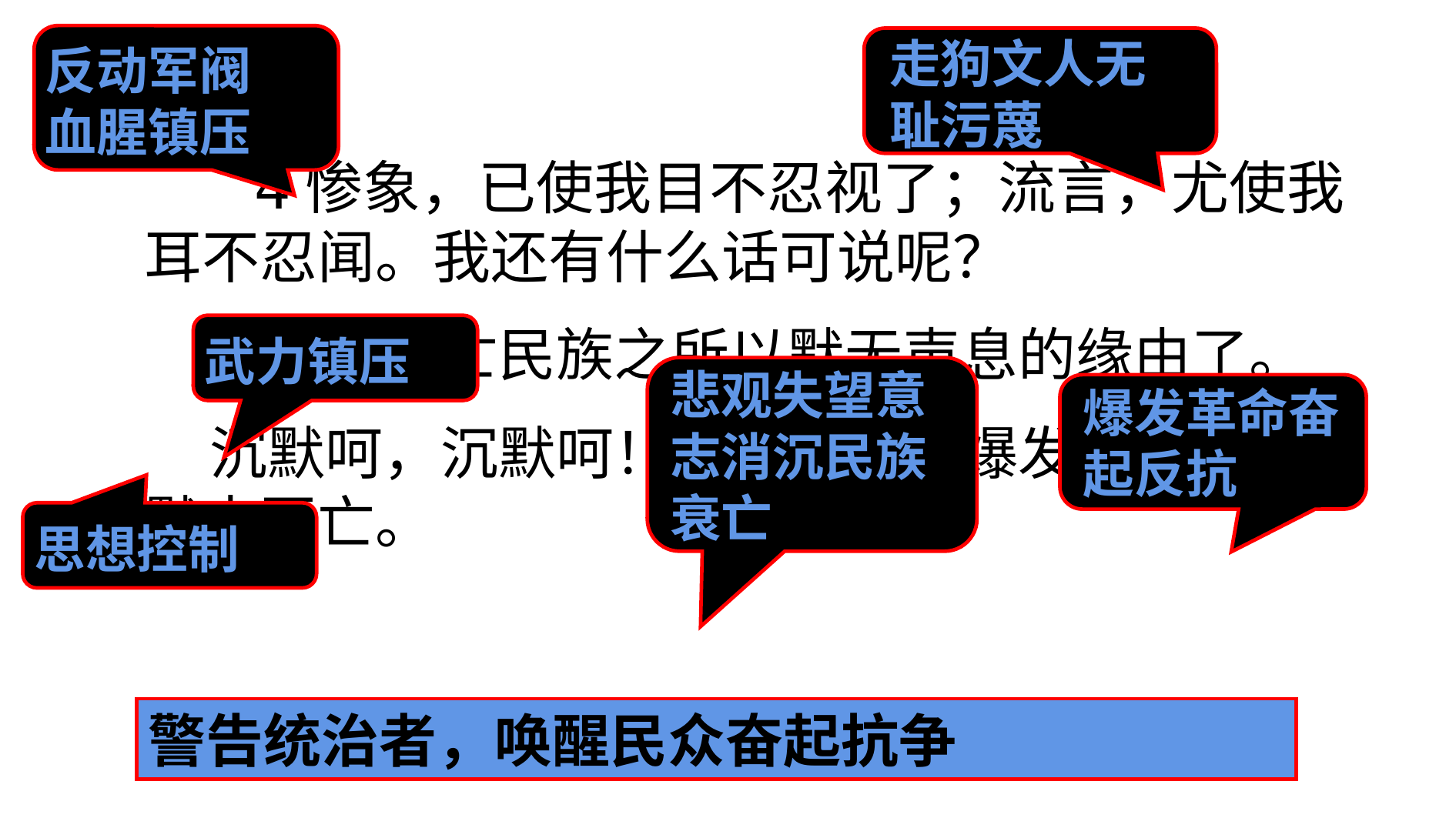

走狗文人无耻污蔑

反动军阀
血腥镇压
      4惨象，已使我目不忍视了；流言，尤使我耳不忍闻。我还有什么话可说呢？
    我懂得衰亡民族之所以默无声息的缘由了。
    沉默呵，沉默呵！不在沉默中爆发，就在沉默中灭亡。

武力镇压

悲观失望意志消沉民族衰亡
爆发革命奋起反抗

思想控制
警告统治者，唤醒民众奋起抗争